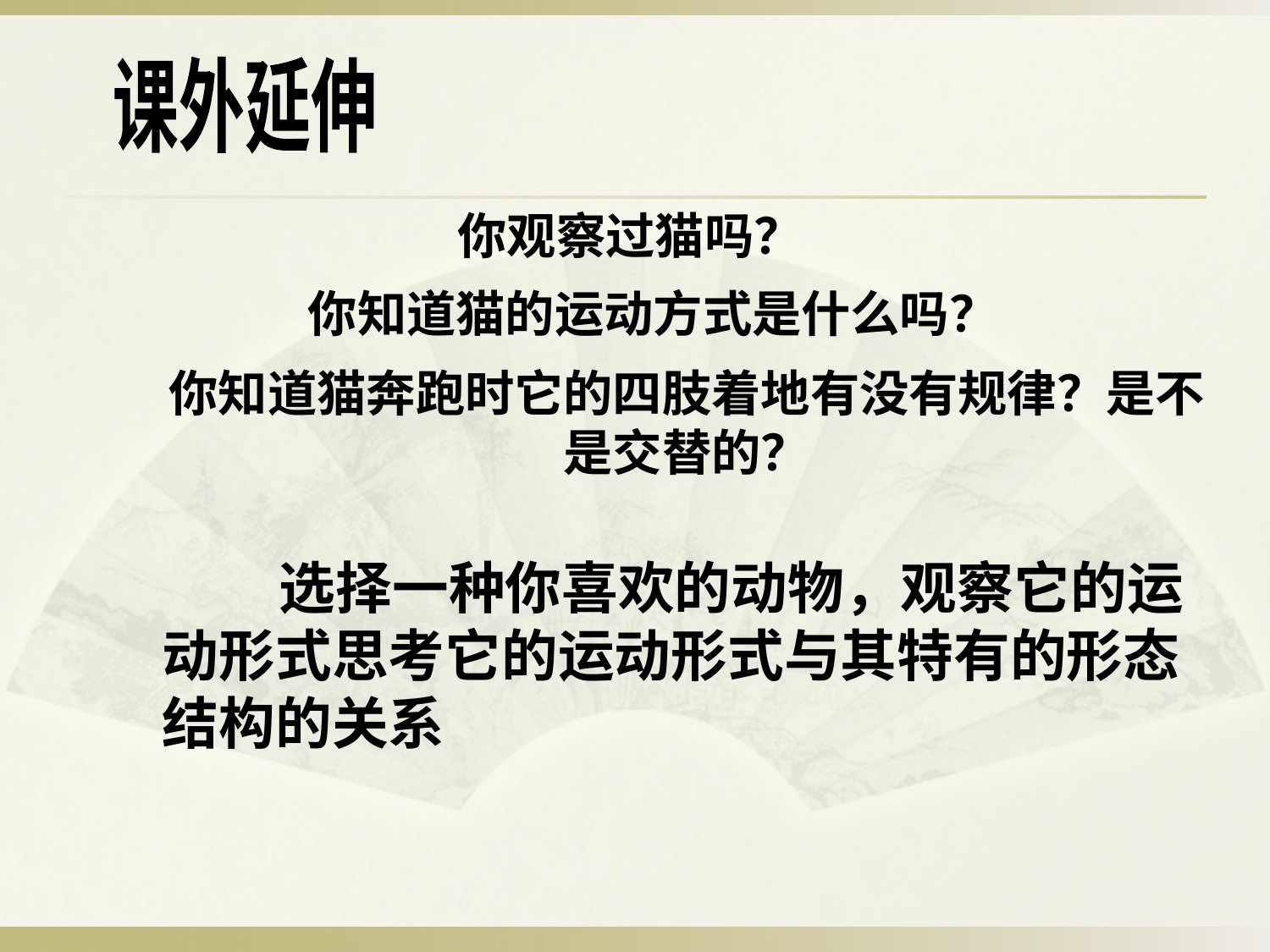

课外延伸
你观察过猫吗？
你知道猫的运动方式是什么吗？
你知道猫奔跑时它的四肢着地有没有规律？是不是交替的？
        选择一种你喜欢的动物，观察它的运动形式思考它的运动形式与其特有的形态结构的关系